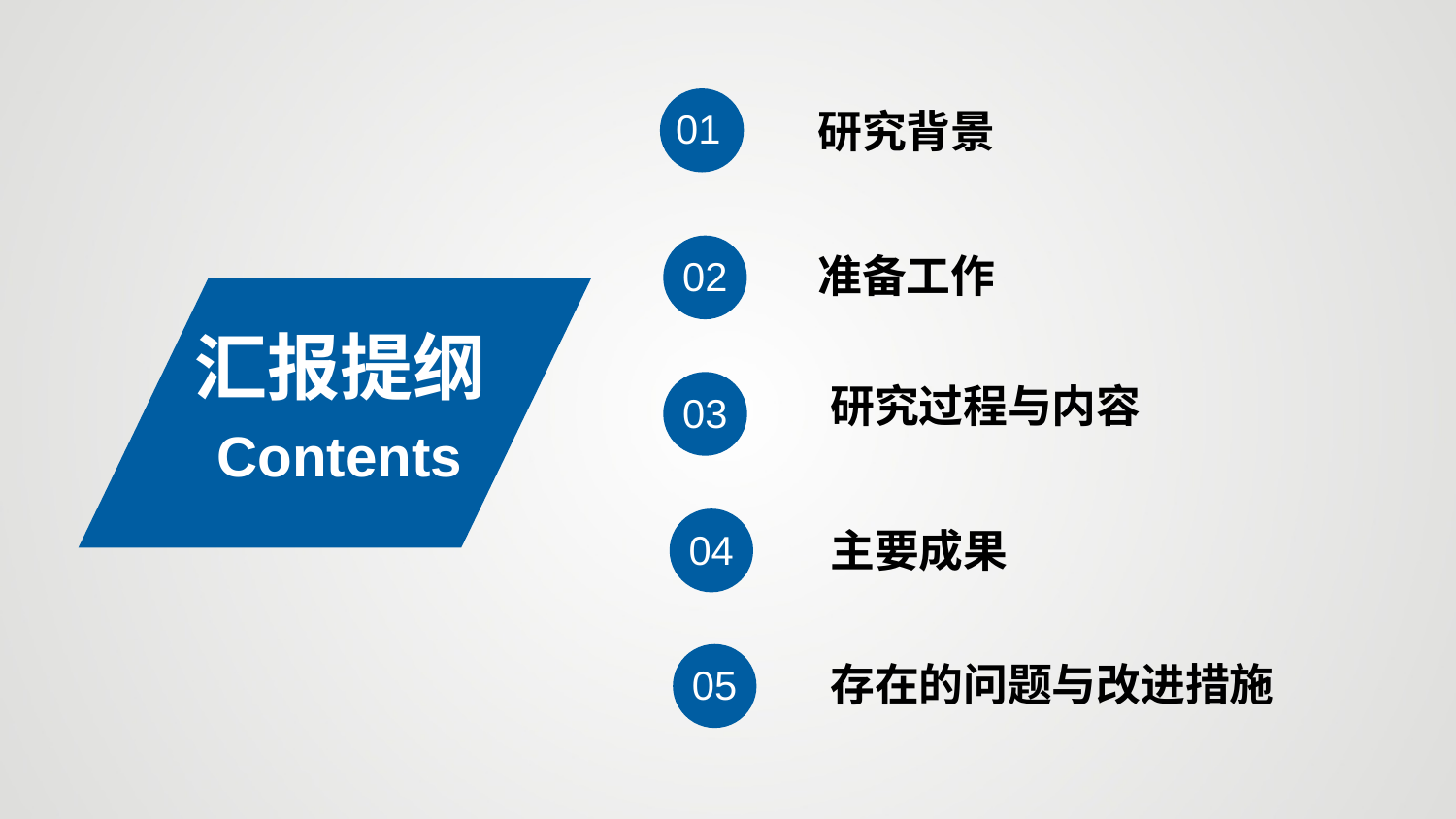

01
研究背景
准备工作
研究过程与内容
主要成果
存在的问题与改进措施

02

汇报提纲
Contents

03

04

05